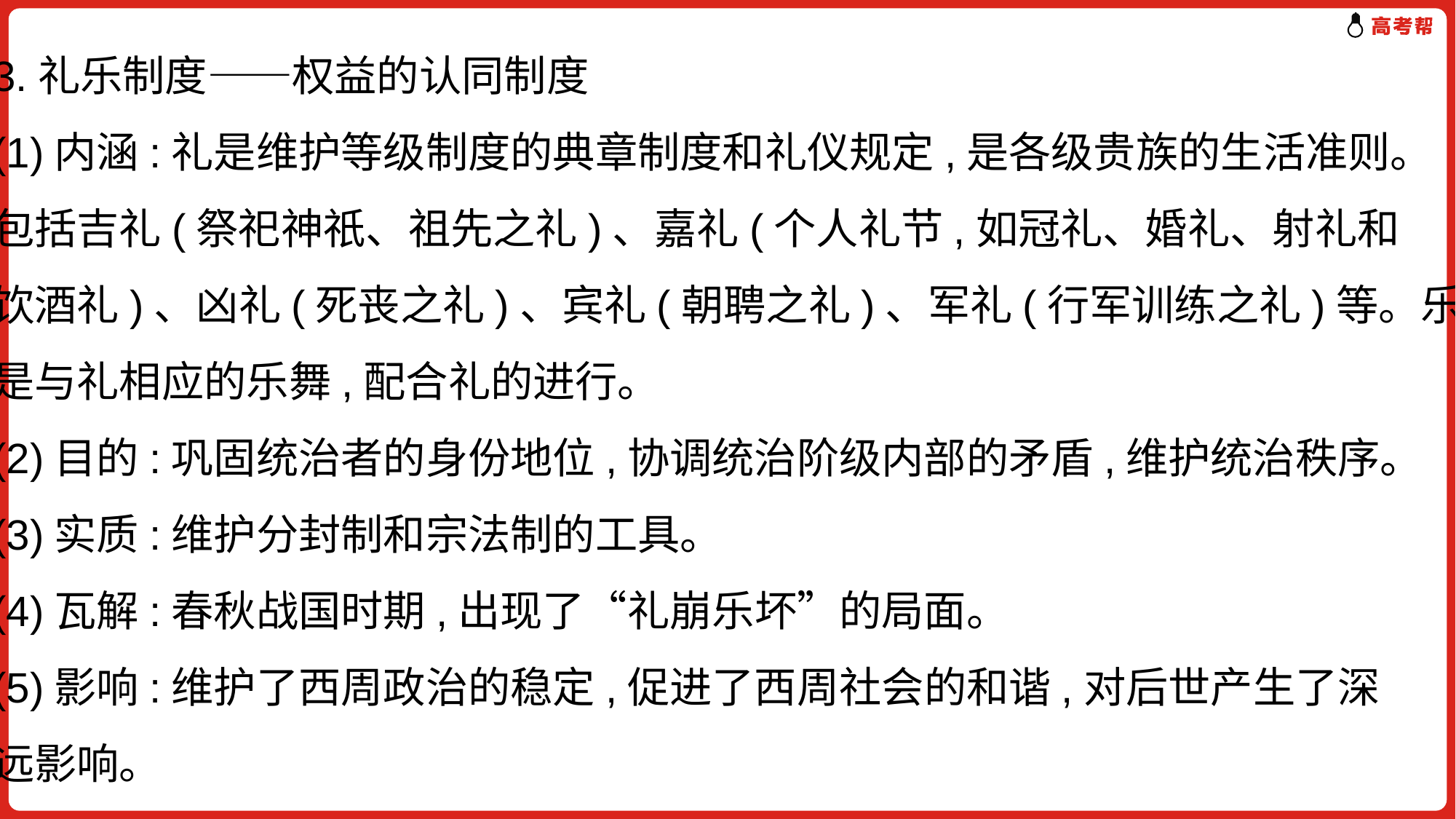

3.礼乐制度——权益的认同制度
(1)内涵:礼是维护等级制度的典章制度和礼仪规定,是各级贵族的生活准则。
包括吉礼(祭祀神祇、祖先之礼)、嘉礼(个人礼节,如冠礼、婚礼、射礼和
饮酒礼)、凶礼(死丧之礼)、宾礼(朝聘之礼)、军礼(行军训练之礼)等。乐
是与礼相应的乐舞,配合礼的进行。
(2)目的:巩固统治者的身份地位,协调统治阶级内部的矛盾,维护统治秩序。
(3)实质:维护分封制和宗法制的工具。
(4)瓦解:春秋战国时期,出现了“礼崩乐坏”的局面。
(5)影响:维护了西周政治的稳定,促进了西周社会的和谐,对后世产生了深
远影响。